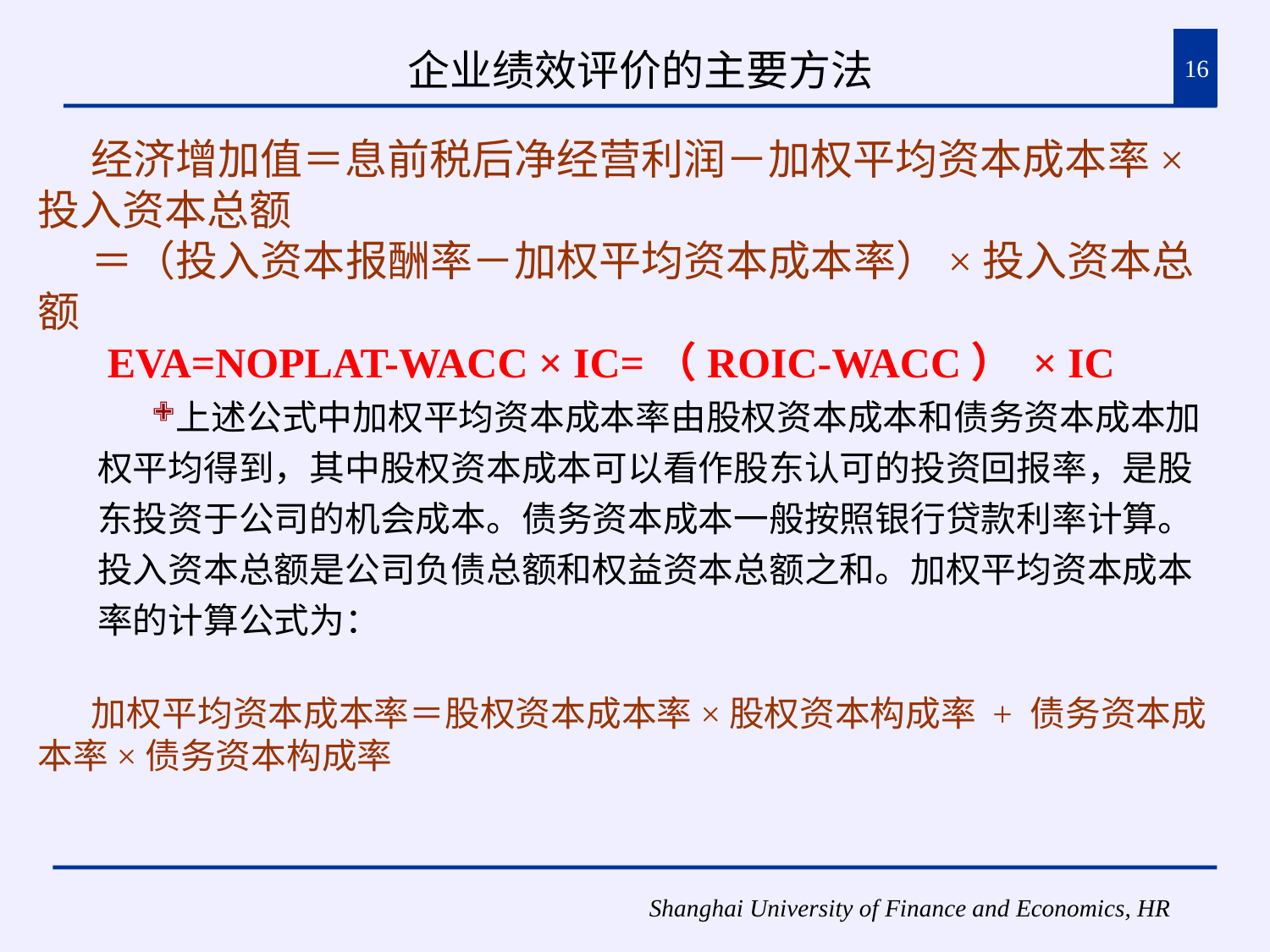

# 企业绩效评价的主要方法
16
经济增加值＝息前税后净经营利润－加权平均资本成本率×投入资本总额
＝（投入资本报酬率－加权平均资本成本率）×投入资本总额
  EVA=NOPLAT-WACC × IC=（ROIC-WACC） × IC
上述公式中加权平均资本成本率由股权资本成本和债务资本成本加权平均得到，其中股权资本成本可以看作股东认可的投资回报率，是股东投资于公司的机会成本。债务资本成本一般按照银行贷款利率计算。投入资本总额是公司负债总额和权益资本总额之和。加权平均资本成本率的计算公式为：

加权平均资本成本率＝股权资本成本率×股权资本构成率 + 债务资本成本率×债务资本构成率